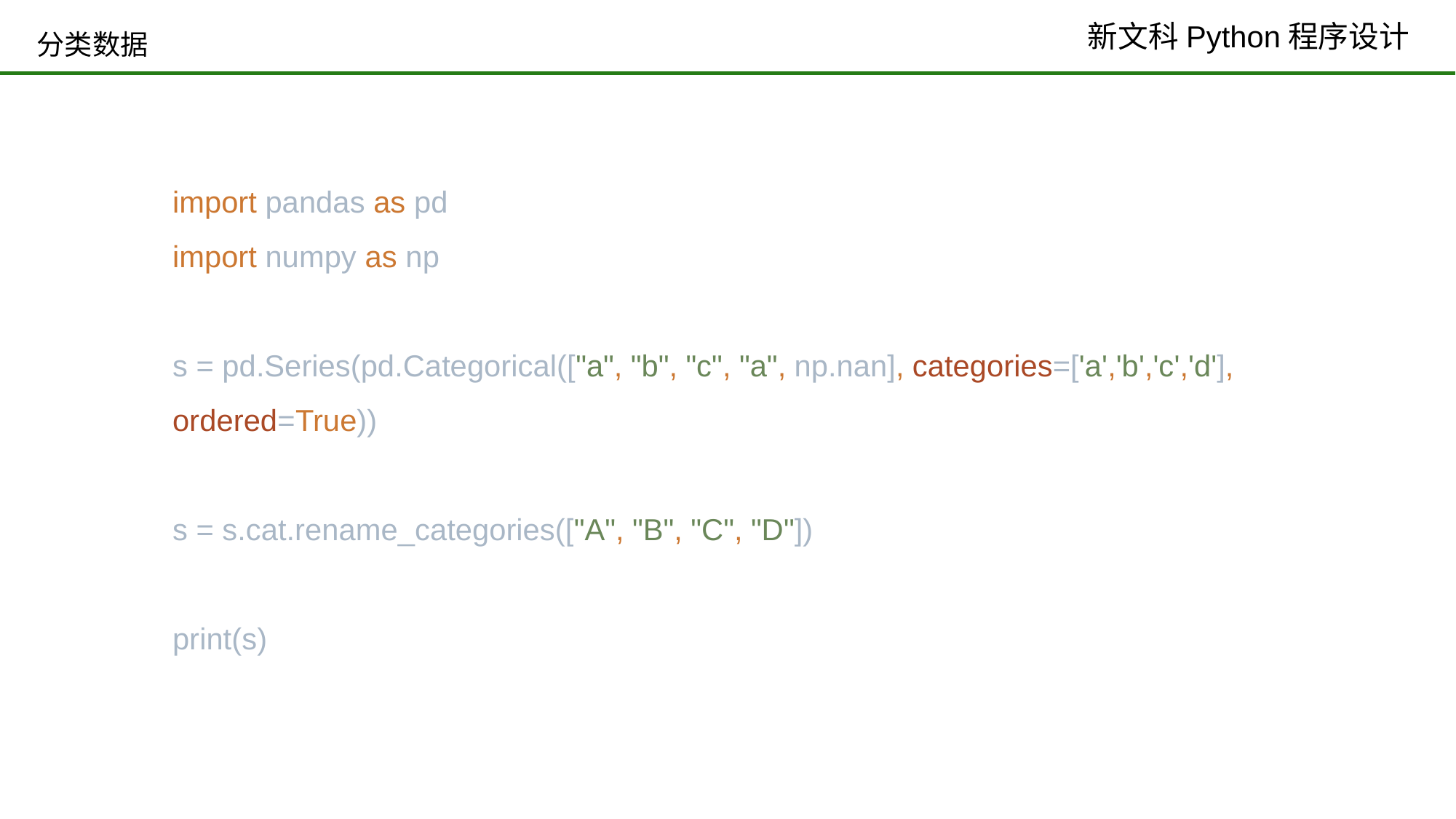

# 分类数据
import pandas as pd
import numpy as np
s = pd.Series(pd.Categorical(["a", "b", "c", "a", np.nan], categories=['a','b','c','d'], ordered=True))
s = s.cat.rename_categories(["A", "B", "C", "D"])
print(s)